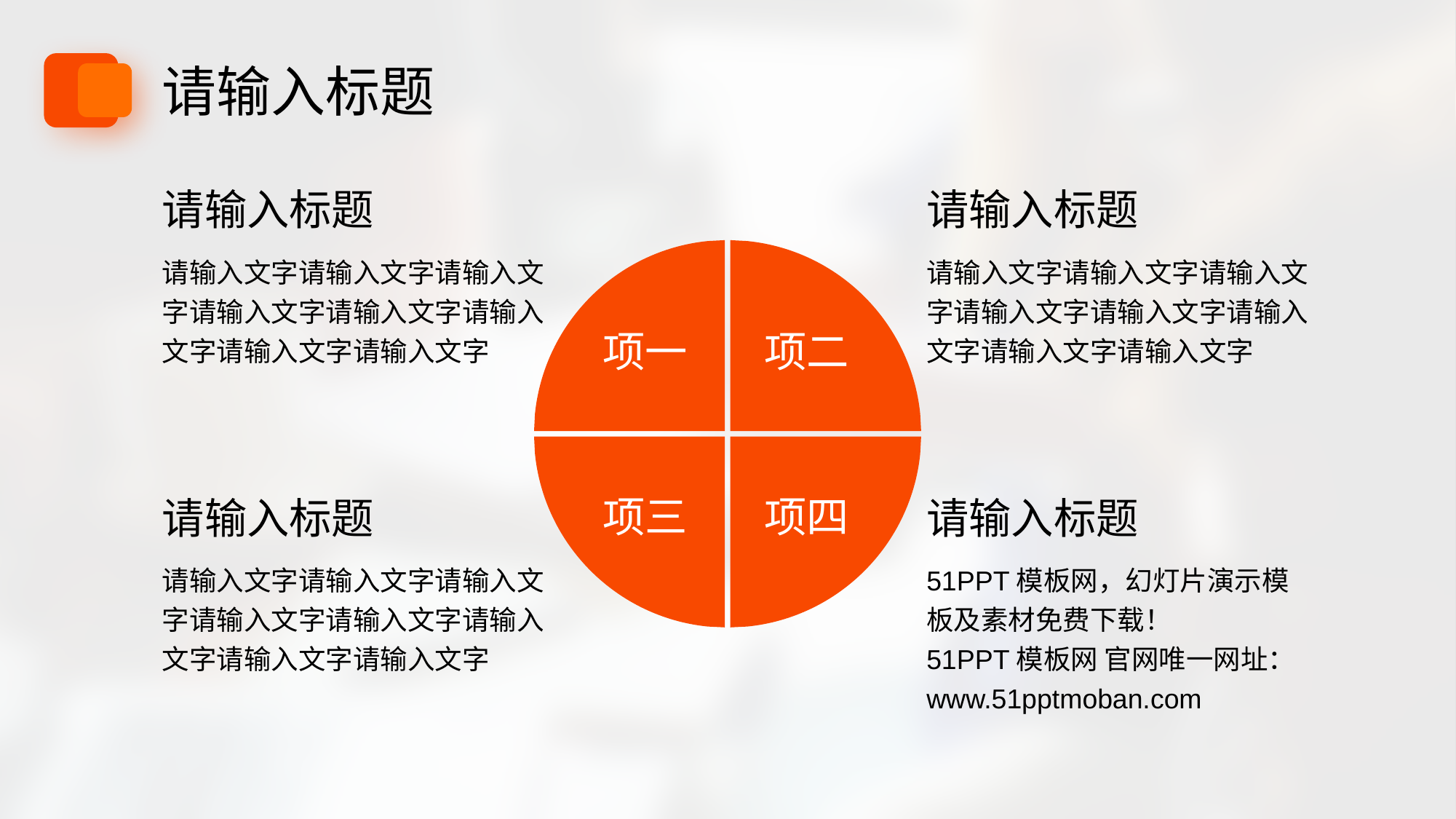

请输入标题
请输入标题
请输入标题

项一
项二

项三
项四
请输入文字请输入文字请输入文字请输入文字请输入文字请输入文字请输入文字请输入文字
请输入文字请输入文字请输入文字请输入文字请输入文字请输入文字请输入文字请输入文字
请输入标题
请输入标题
请输入文字请输入文字请输入文字请输入文字请输入文字请输入文字请输入文字请输入文字
51PPT模板网，幻灯片演示模板及素材免费下载！
51PPT模板网 官网唯一网址：www.51pptmoban.com